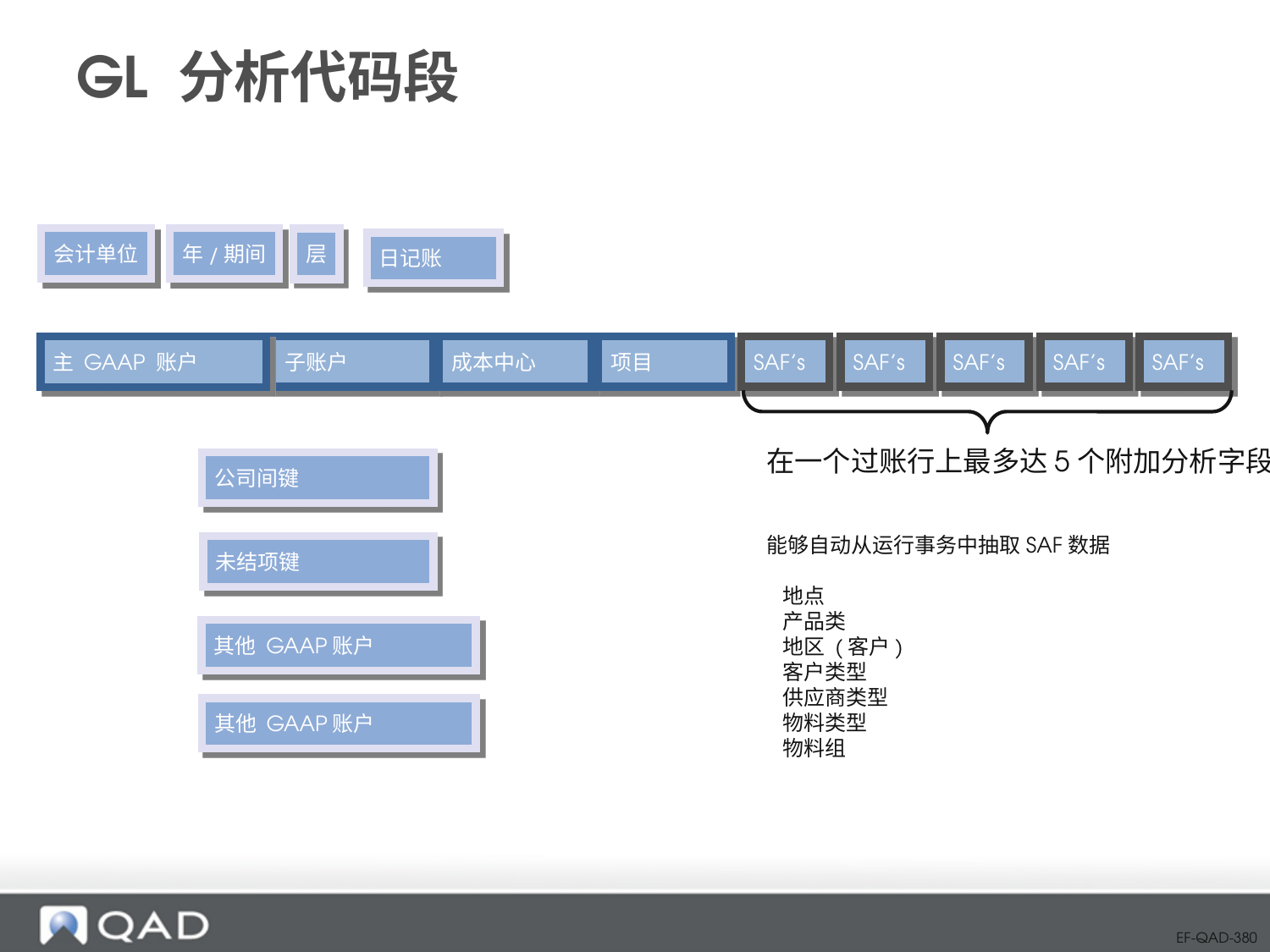

# GL 分析代码段

会计单位
年/期间
层
日记账
子账户
成本中心
项目
SAF’s
SAF’s
SAF’s
SAF’s
SAF’s
主 GAAP 账户
在一个过账行上最多达5个附加分析字段
公司间键
能够自动从运行事务中抽取SAF数据

地点
产品类
地区 (客户)
客户类型
供应商类型
物料类型
物料组
未结项键
其他 GAAP账户
其他 GAAP账户
EF-QAD-380